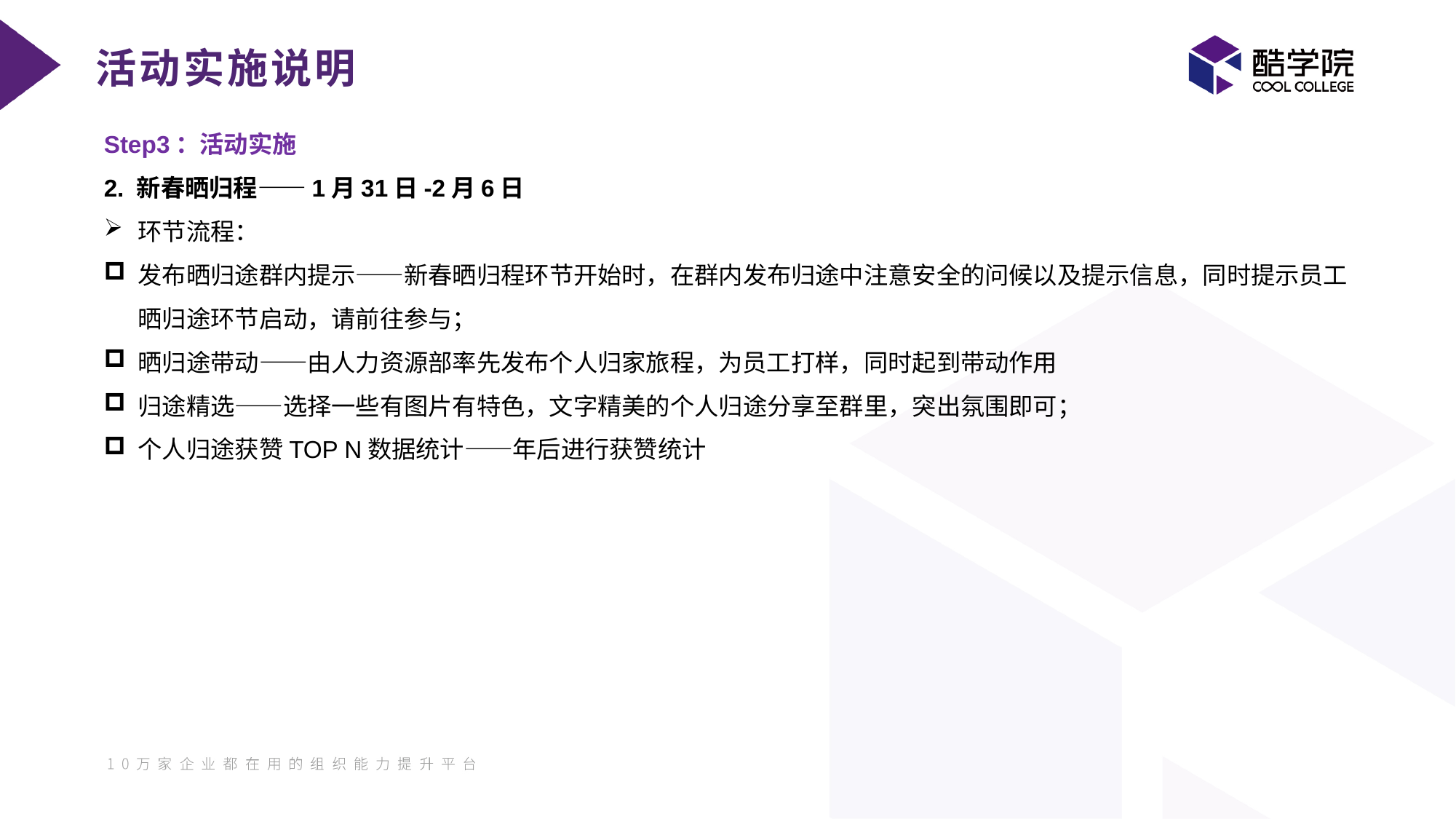

活动实施说明
Step3：活动实施
2. 新春晒归程——1月31日-2月6日
环节流程：
发布晒归途群内提示——新春晒归程环节开始时，在群内发布归途中注意安全的问候以及提示信息，同时提示员工晒归途环节启动，请前往参与；
晒归途带动——由人力资源部率先发布个人归家旅程，为员工打样，同时起到带动作用
归途精选——选择一些有图片有特色，文字精美的个人归途分享至群里，突出氛围即可；
个人归途获赞TOP N数据统计——年后进行获赞统计